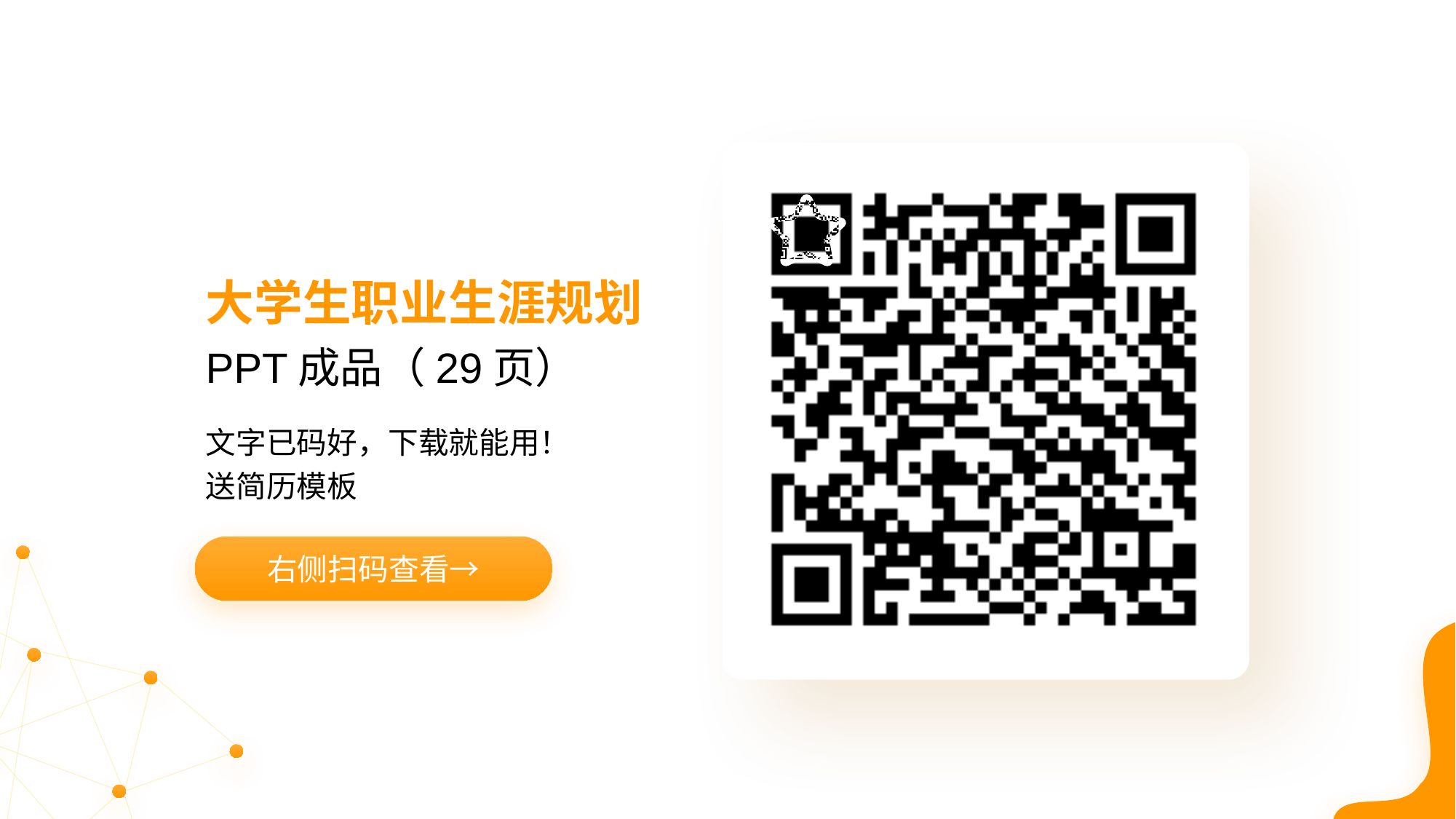

大学生职业生涯规划
PPT成品（29页）
文字已码好，下载就能用！
送简历模板
右侧扫码查看→